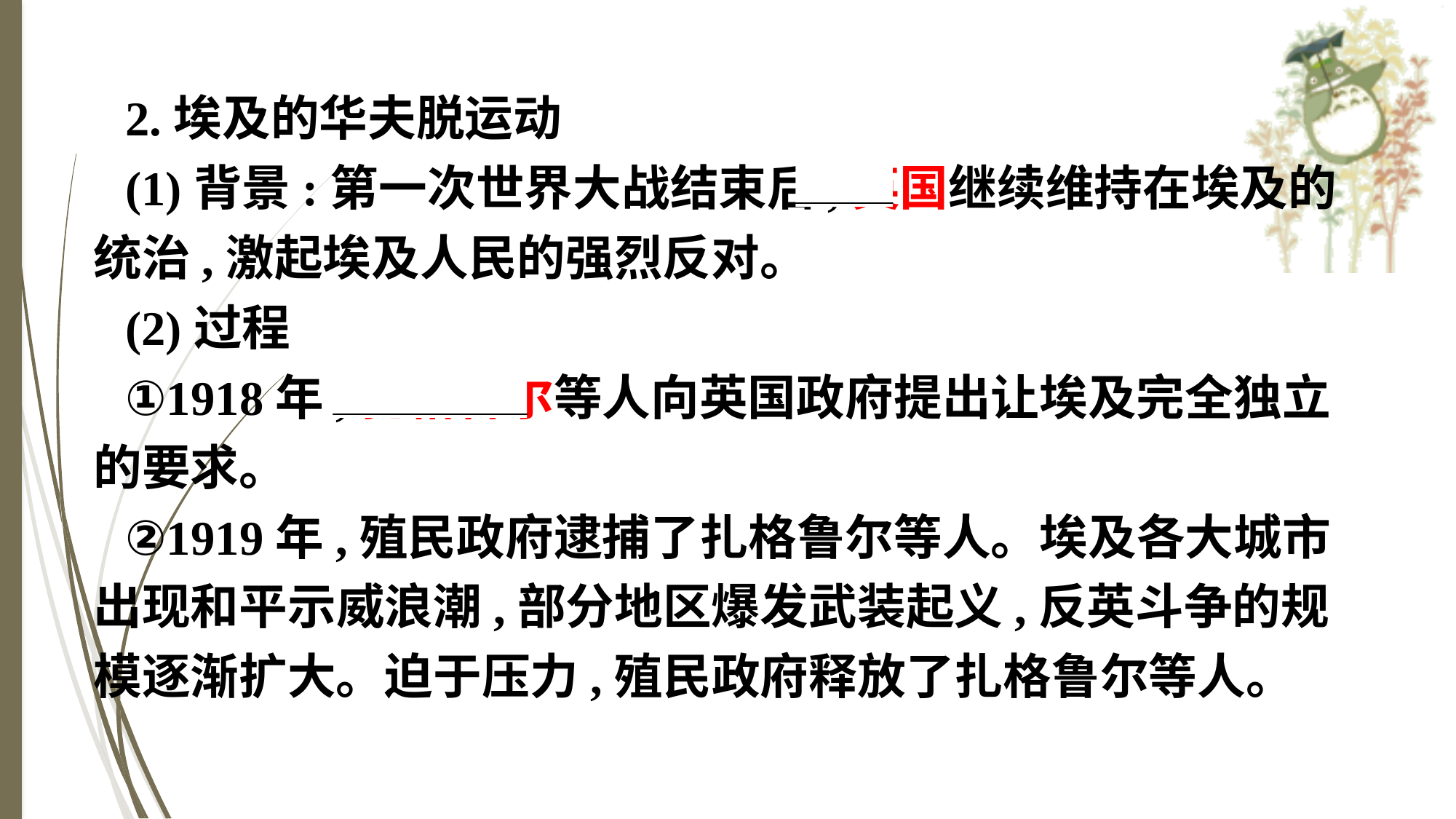

2.埃及的华夫脱运动
(1)背景:第一次世界大战结束后,英国继续维持在埃及的统治,激起埃及人民的强烈反对。
(2)过程
①1918年,扎格鲁尔等人向英国政府提出让埃及完全独立的要求。
②1919年,殖民政府逮捕了扎格鲁尔等人。埃及各大城市出现和平示威浪潮,部分地区爆发武装起义,反英斗争的规模逐渐扩大。迫于压力,殖民政府释放了扎格鲁尔等人。